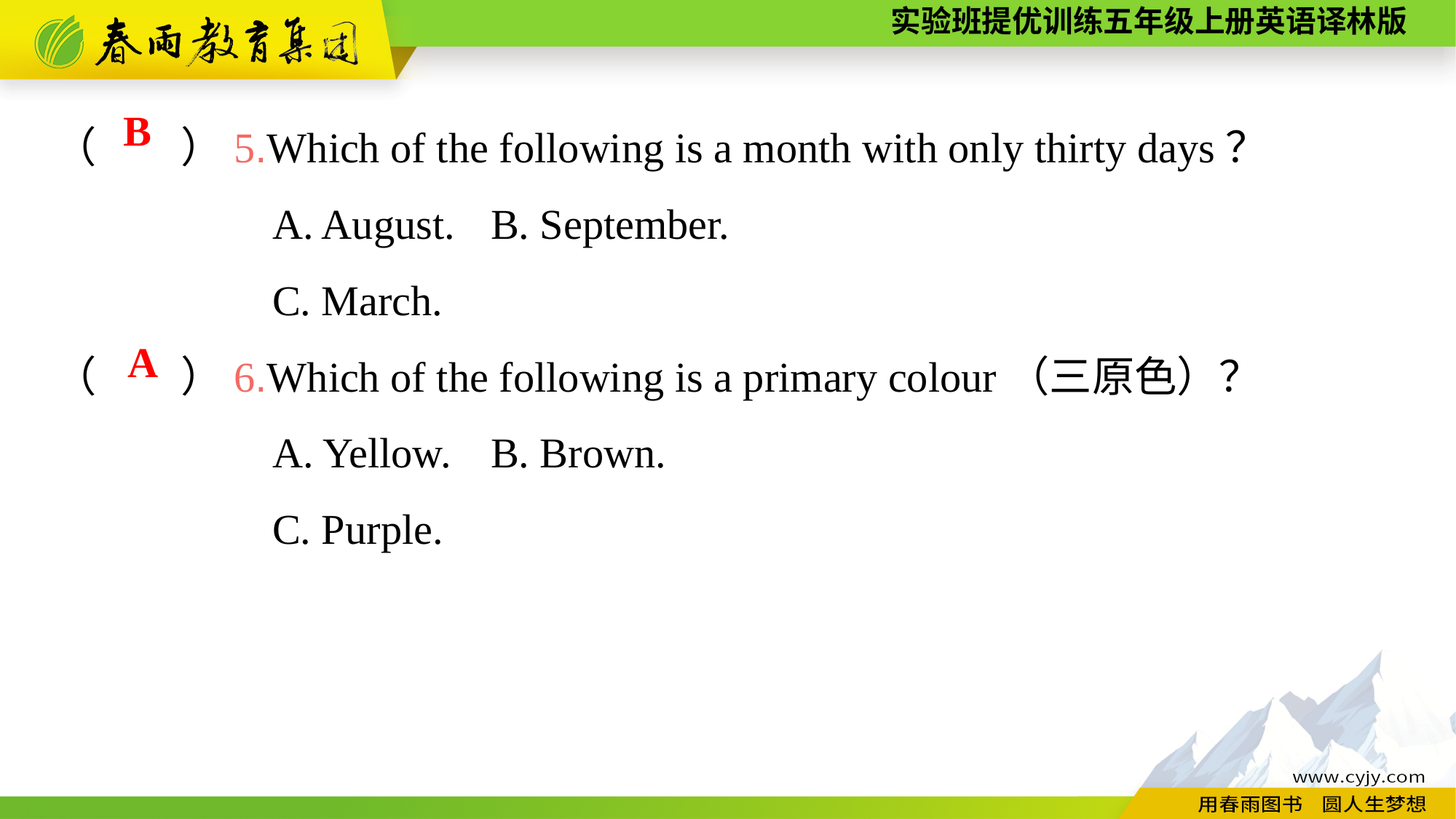

（　　）5.Which of the following is a month with only thirty days？
		A. August.	B. September.
		C. March.
（　　）6.Which of the following is a primary colour（三原色）？
		A. Yellow.	B. Brown.
		C. Purple.
B
A